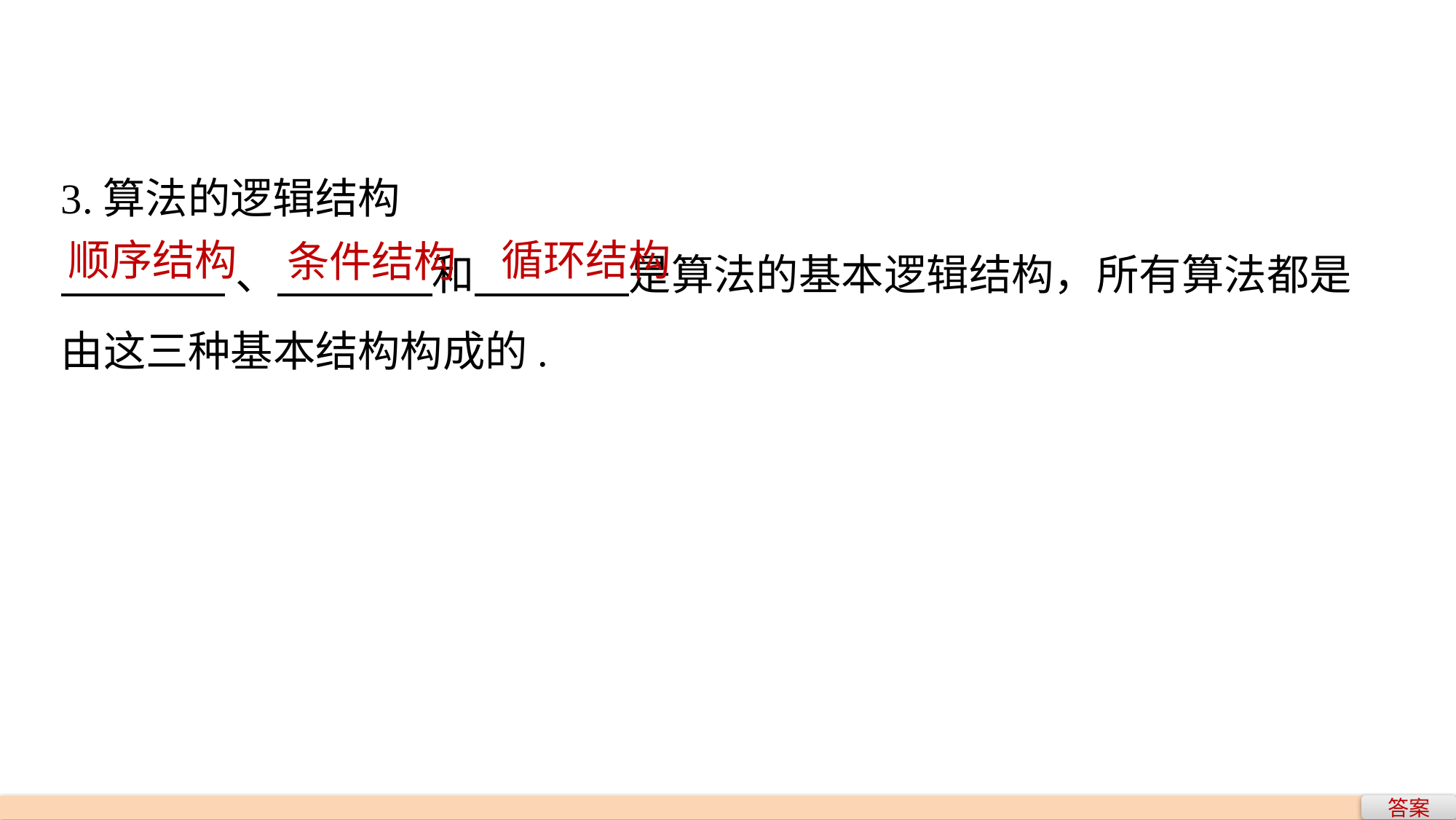

3.算法的逻辑结构
                 、                和                是算法的基本逻辑结构，所有算法都是由这三种基本结构构成的.
顺序结构
循环结构
条件结构
答案